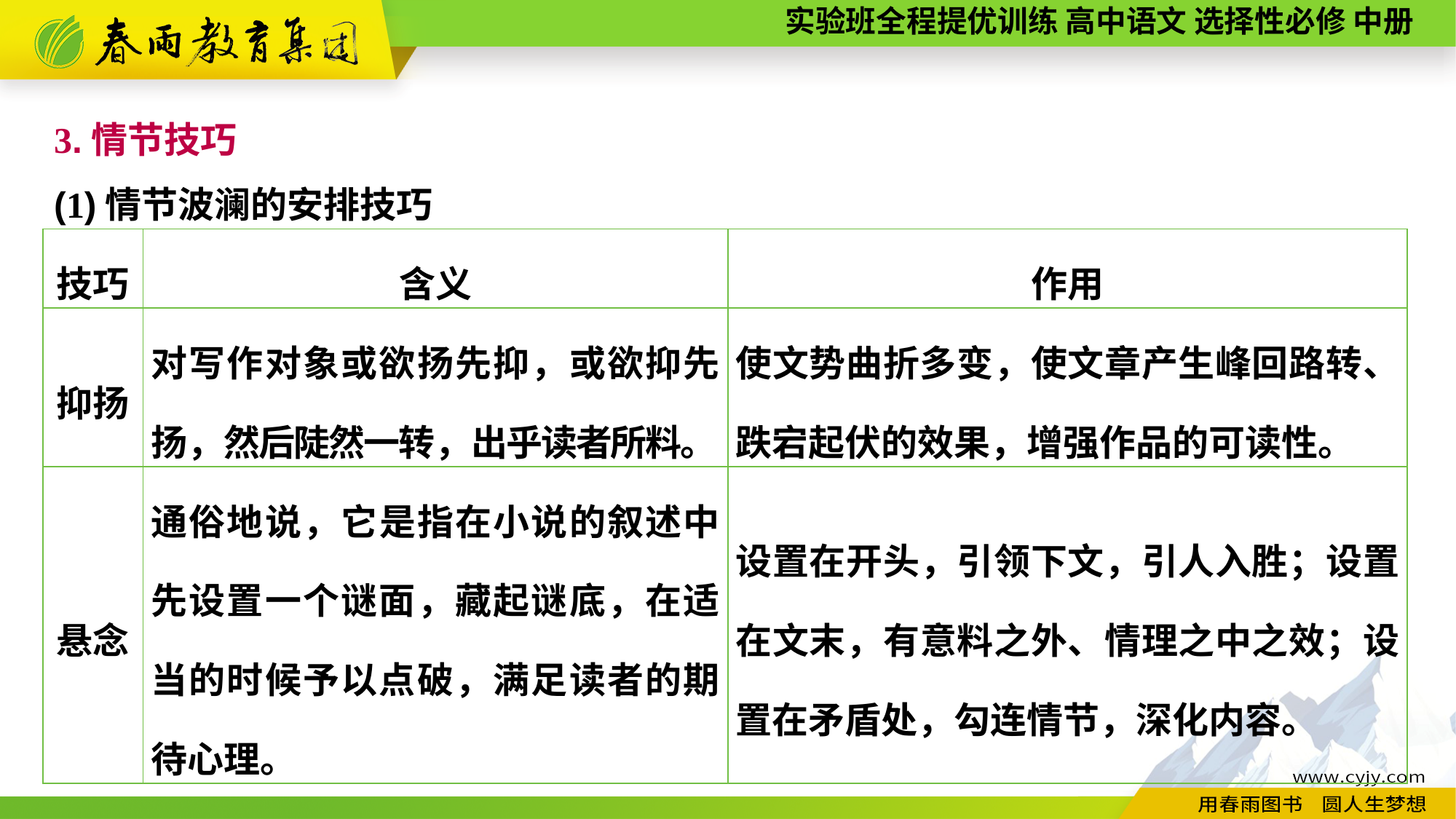

3.情节技巧
(1)情节波澜的安排技巧
| 技巧 | 含义 | 作用 |
| --- | --- | --- |
| 抑扬 | 对写作对象或欲扬先抑，或欲抑先扬，然后陡然一转，出乎读者所料。 | 使文势曲折多变，使文章产生峰回路转、跌宕起伏的效果，增强作品的可读性。 |
| 悬念 | 通俗地说，它是指在小说的叙述中先设置一个谜面，藏起谜底，在适当的时候予以点破，满足读者的期待心理。 | 设置在开头，引领下文，引人入胜；设置在文末，有意料之外、情理之中之效；设置在矛盾处，勾连情节，深化内容。 |